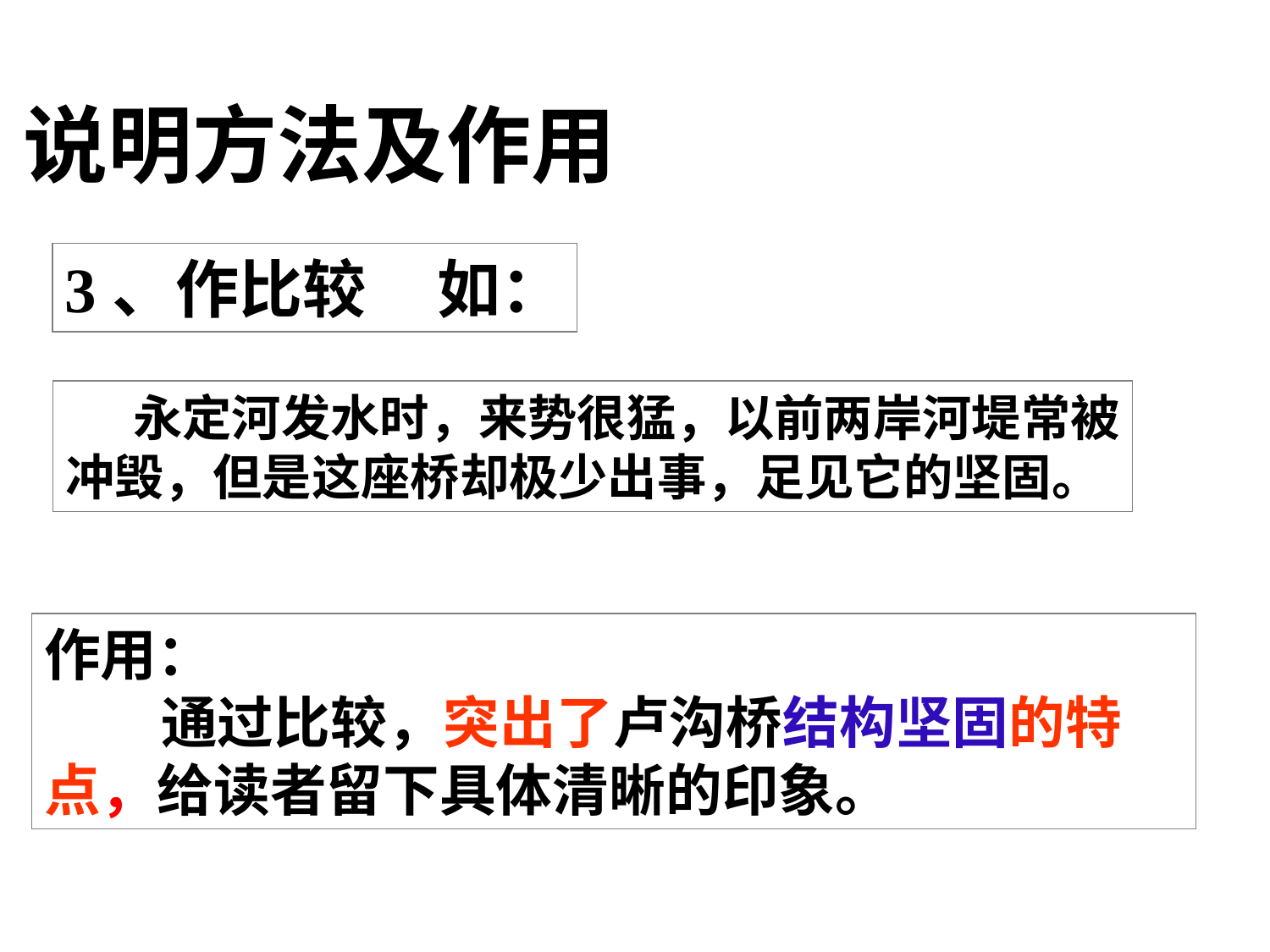

说明方法及作用
3、作比较     如：
     永定河发水时，来势很猛，以前两岸河堤常被冲毁，但是这座桥却极少出事，足见它的坚固。
作用：
        通过比较，突出了卢沟桥结构坚固的特点，给读者留下具体清晰的印象。